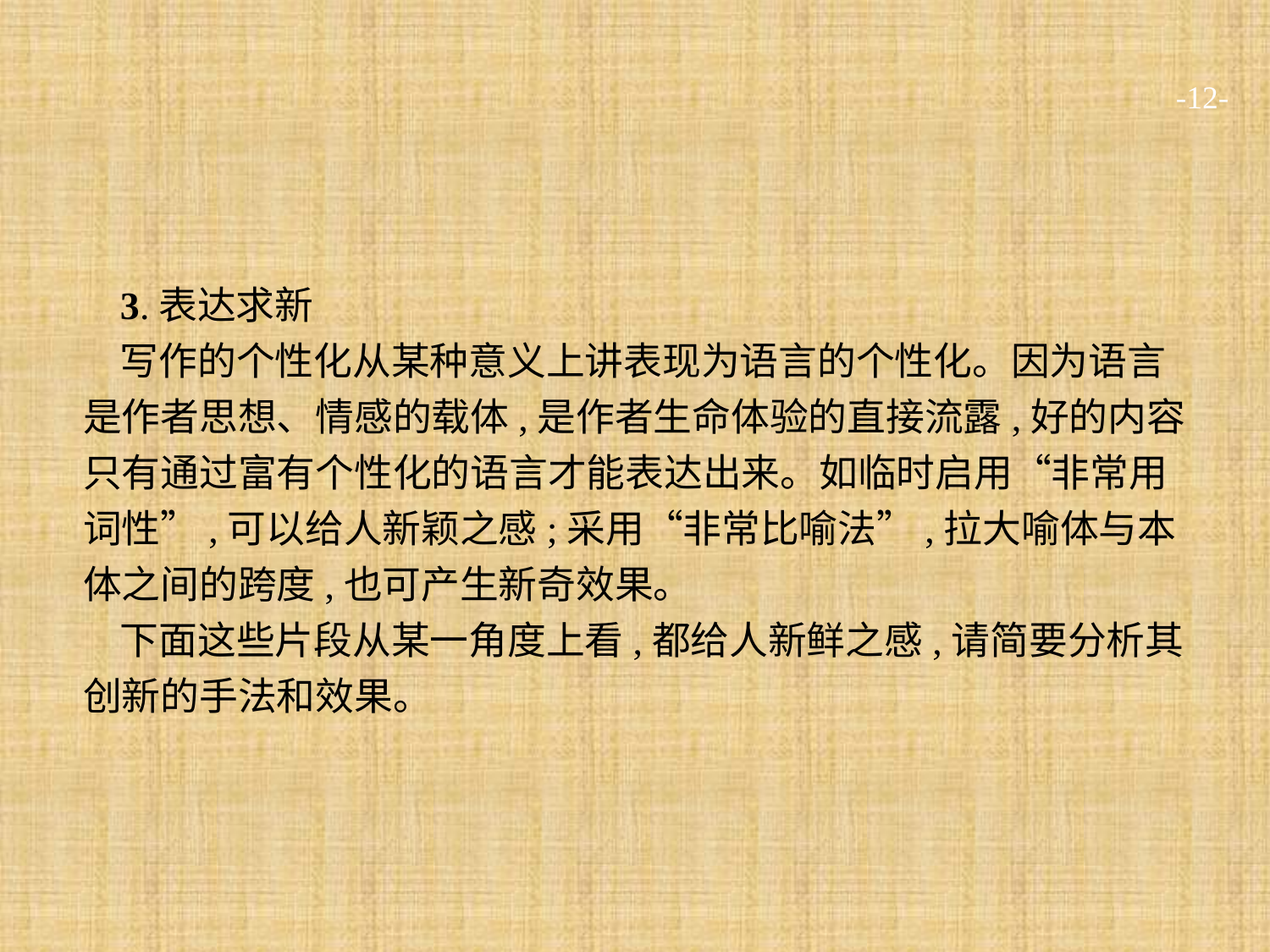

-12-
3.表达求新
写作的个性化从某种意义上讲表现为语言的个性化。因为语言是作者思想、情感的载体,是作者生命体验的直接流露,好的内容只有通过富有个性化的语言才能表达出来。如临时启用“非常用词性”,可以给人新颖之感;采用“非常比喻法”,拉大喻体与本体之间的跨度,也可产生新奇效果。
下面这些片段从某一角度上看,都给人新鲜之感,请简要分析其创新的手法和效果。